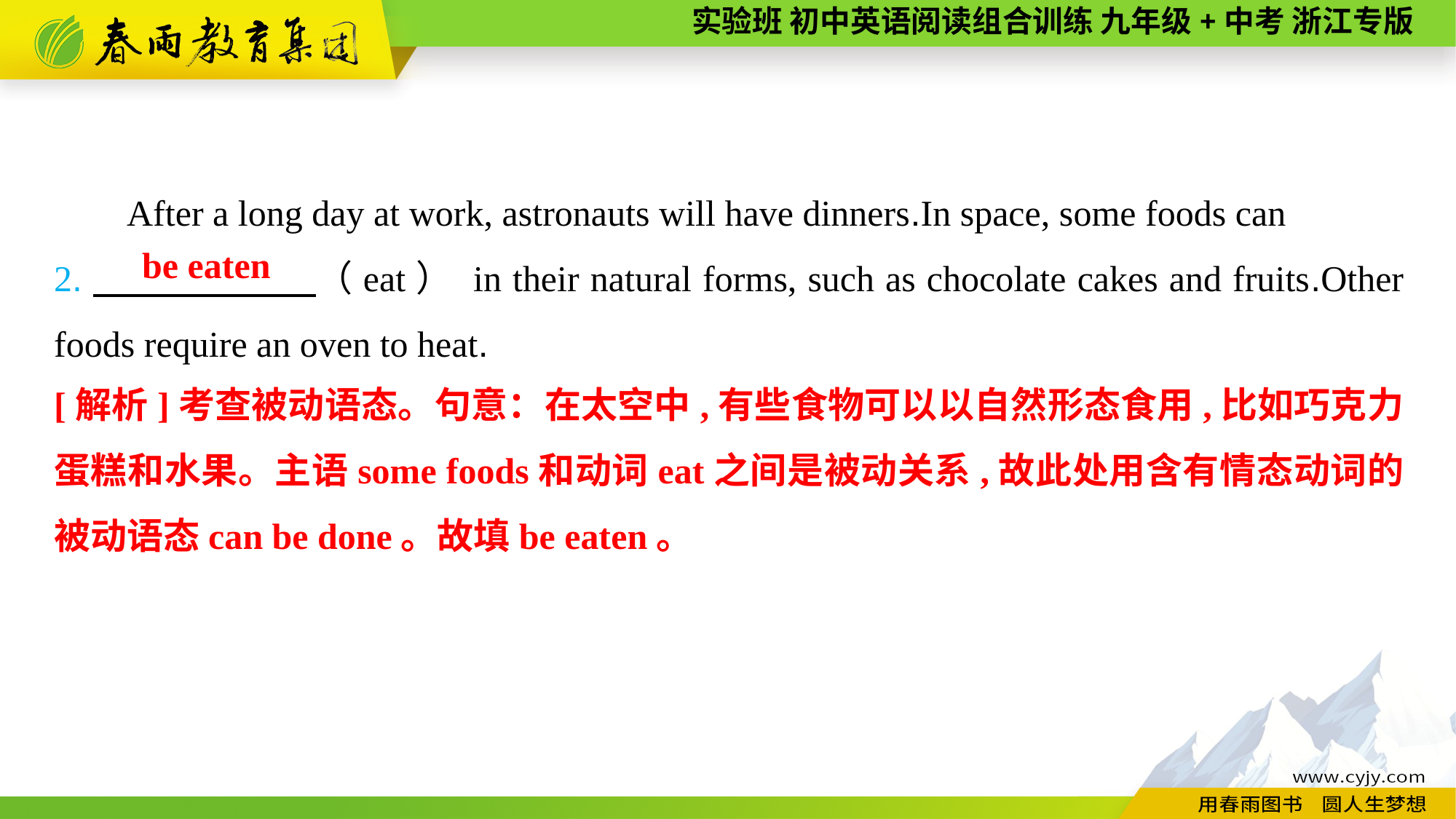

After a long day at work, astronauts will have dinners.In space, some foods can
2.　       　　　（eat） in their natural forms, such as chocolate cakes and fruits.Other foods require an oven to heat.
be eaten
[解析]考查被动语态。句意：在太空中,有些食物可以以自然形态食用,比如巧克力蛋糕和水果。主语some foods和动词eat之间是被动关系,故此处用含有情态动词的被动语态can be done。故填be eaten。